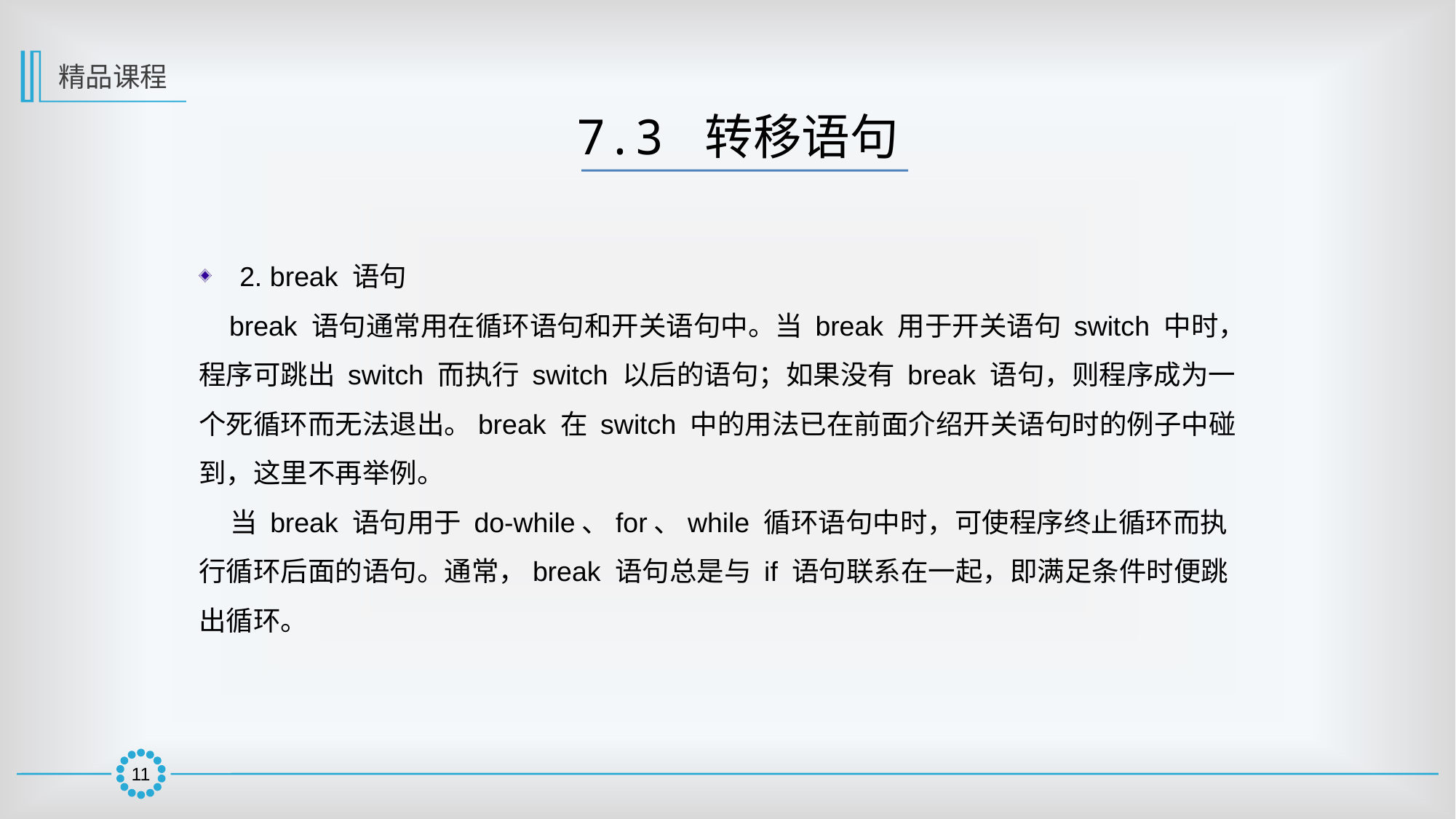

精品课程
7.3 转移语句

2. break 语句
    break 语句通常用在循环语句和开关语句中。当 break 用于开关语句 switch 中时，程序可跳出 switch 而执行 switch 以后的语句；如果没有 break 语句，则程序成为一个死循环而无法退出。break 在 switch 中的用法已在前面介绍开关语句时的例子中碰到，这里不再举例。
    当 break 语句用于 do-while、for、while 循环语句中时，可使程序终止循环而执行循环后面的语句。通常，break 语句总是与 if 语句联系在一起，即满足条件时便跳出循环。

11